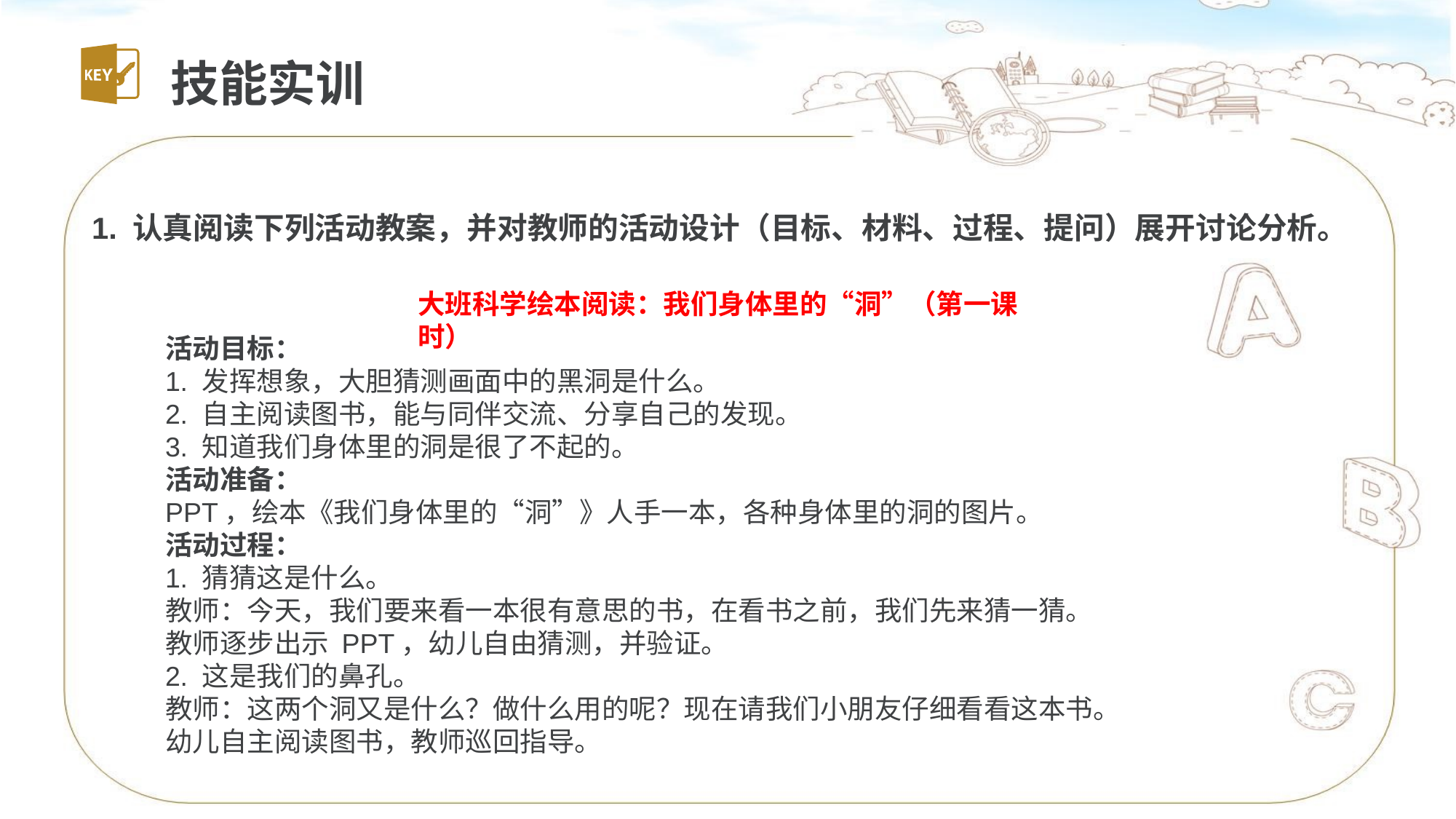

技能实训

1. 认真阅读下列活动教案，并对教师的活动设计（目标、材料、过程、提问）展开讨论分析。
大班科学绘本阅读：我们身体里的“洞”（第一课时）
活动目标：
1. 发挥想象，大胆猜测画面中的黑洞是什么。
2. 自主阅读图书，能与同伴交流、分享自己的发现。
3. 知道我们身体里的洞是很了不起的。
活动准备：
PPT，绘本《我们身体里的“洞”》人手一本，各种身体里的洞的图片。
活动过程：
1. 猜猜这是什么。
教师：今天，我们要来看一本很有意思的书，在看书之前，我们先来猜一猜。
教师逐步出示 PPT，幼儿自由猜测，并验证。
2. 这是我们的鼻孔。
教师：这两个洞又是什么？做什么用的呢？现在请我们小朋友仔细看看这本书。
幼儿自主阅读图书，教师巡回指导。